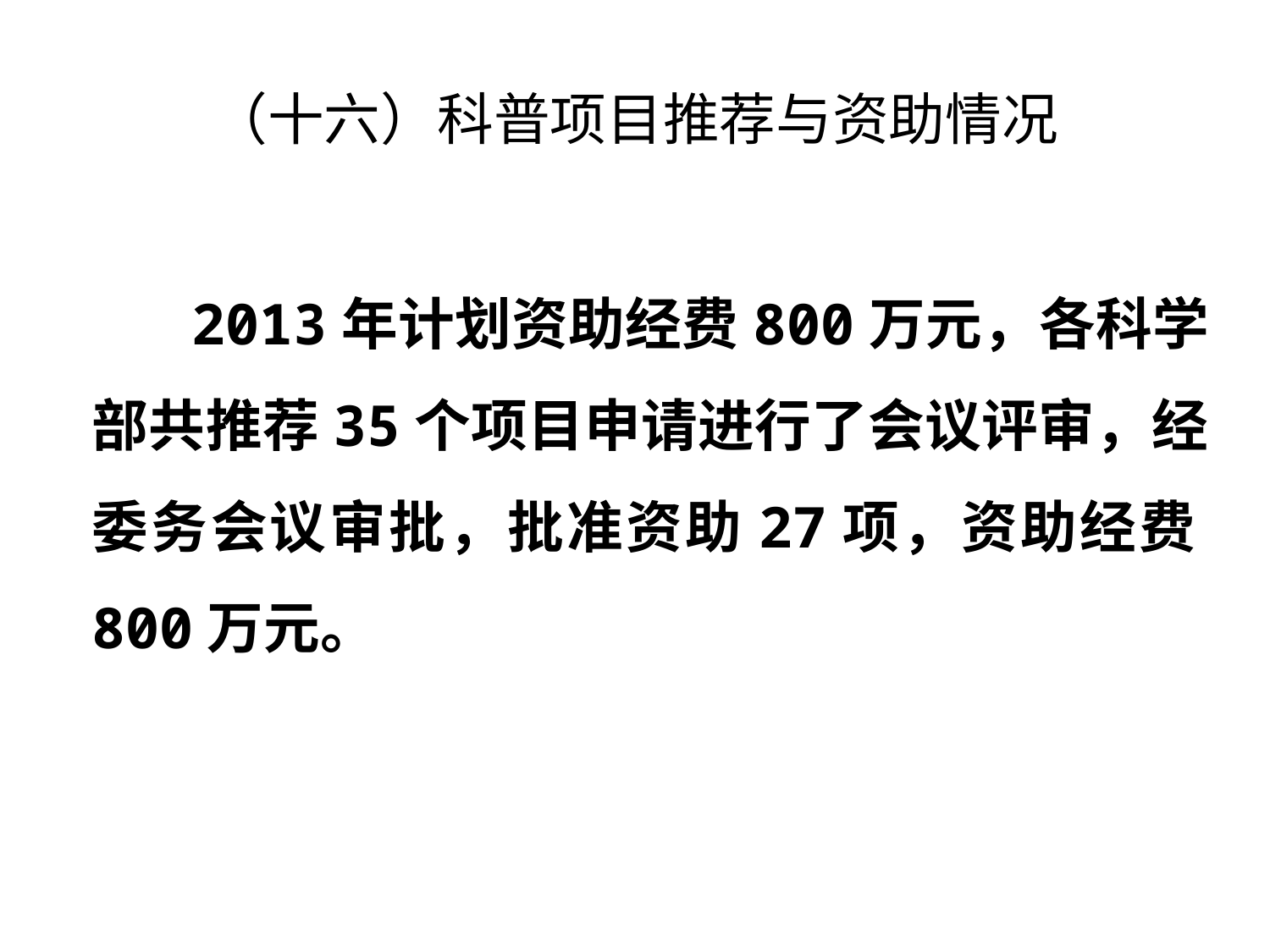

# （十六）科普项目推荐与资助情况
2013年计划资助经费800万元，各科学部共推荐35个项目申请进行了会议评审，经委务会议审批，批准资助27项，资助经费800万元。